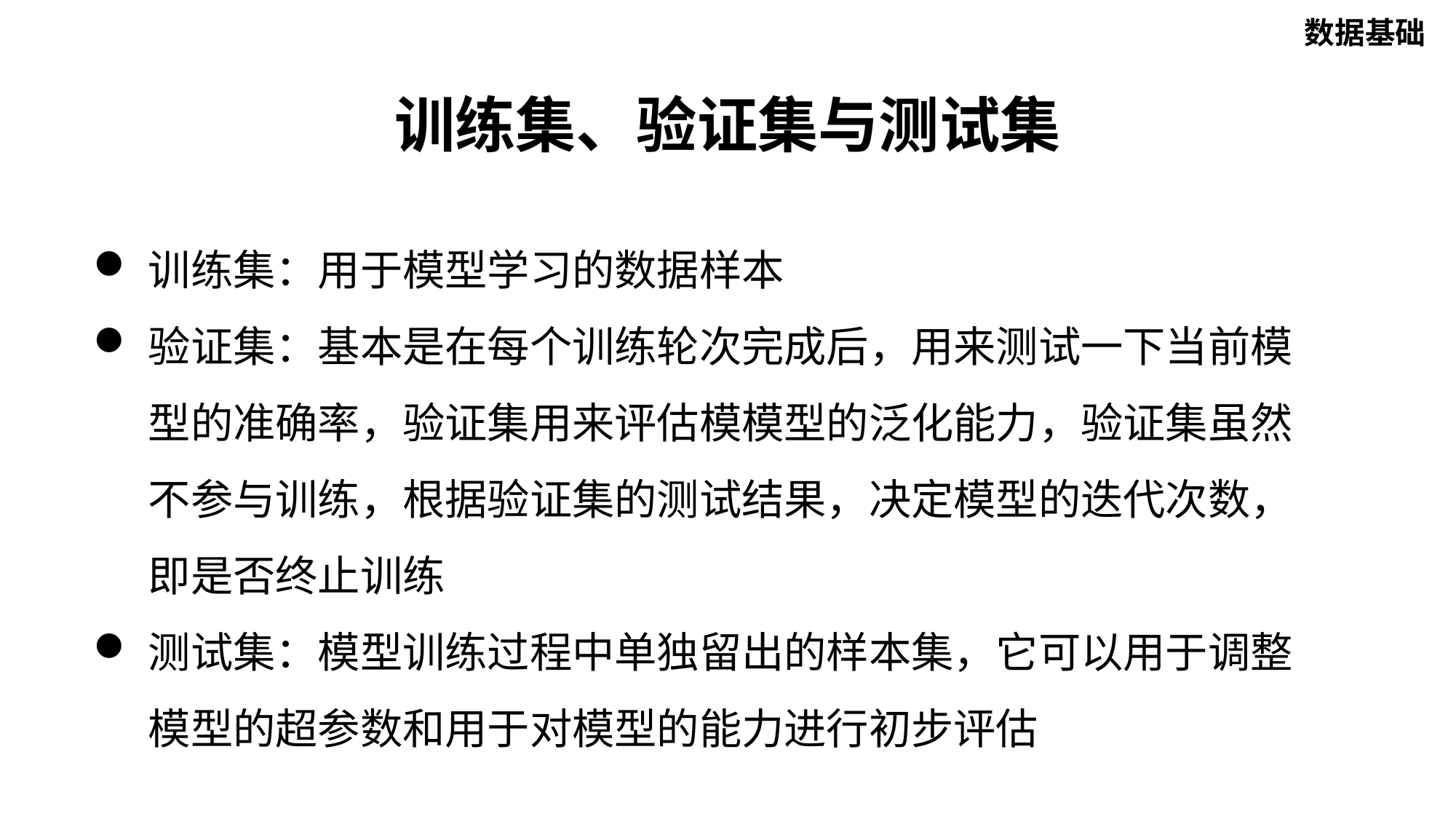

数据基础
训练集、验证集与测试集
训练集：用于模型学习的数据样本
验证集：基本是在每个训练轮次完成后，用来测试一下当前模型的准确率，验证集用来评估模模型的泛化能力，验证集虽然不参与训练，根据验证集的测试结果，决定模型的迭代次数，即是否终止训练
测试集：模型训练过程中单独留出的样本集，它可以用于调整模型的超参数和用于对模型的能力进行初步评估